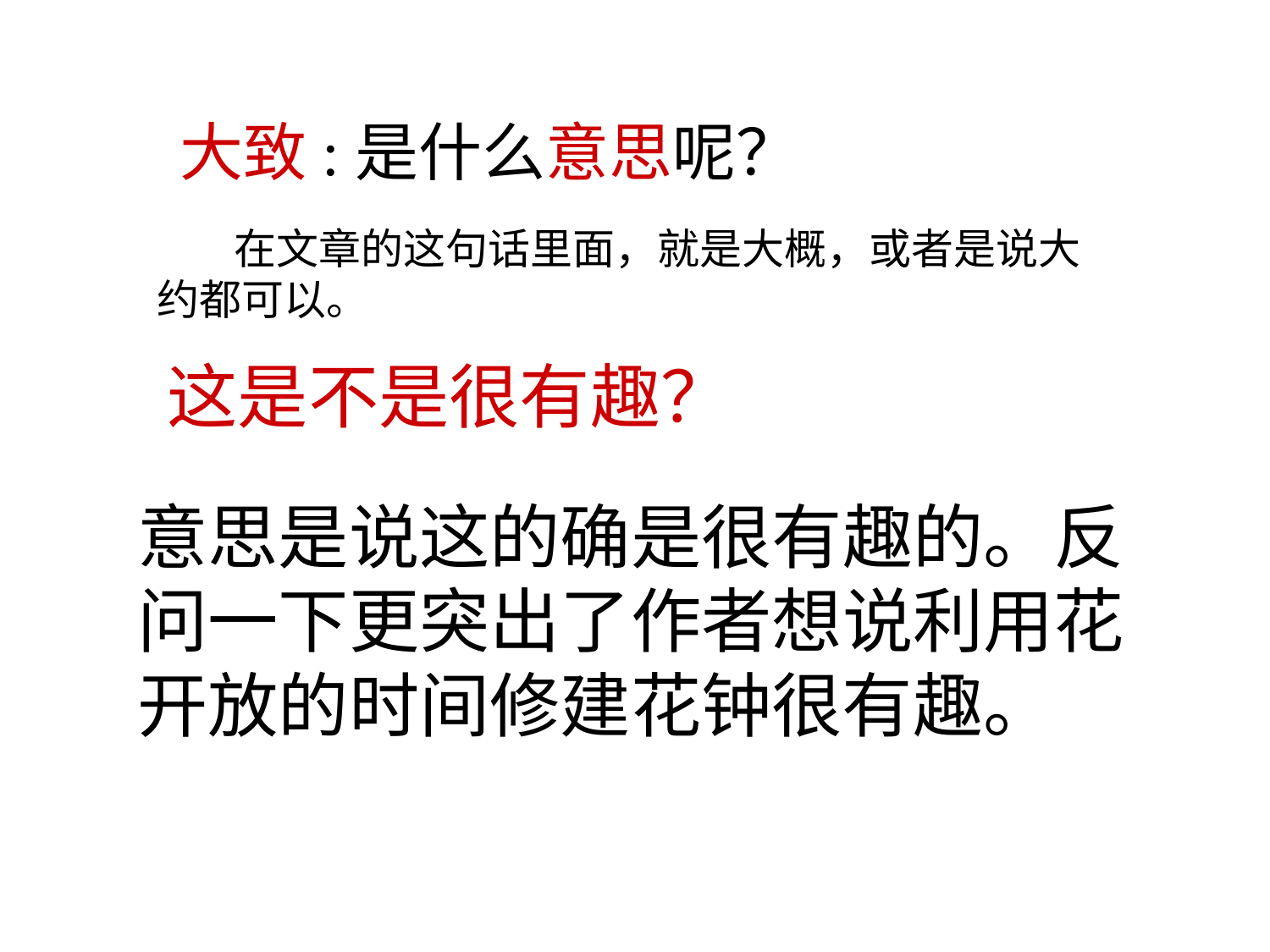

大致:是什么意思呢？
       在文章的这句话里面，就是大概，或者是说大约都可以。
这是不是很有趣？
意思是说这的确是很有趣的。反问一下更突出了作者想说利用花开放的时间修建花钟很有趣。